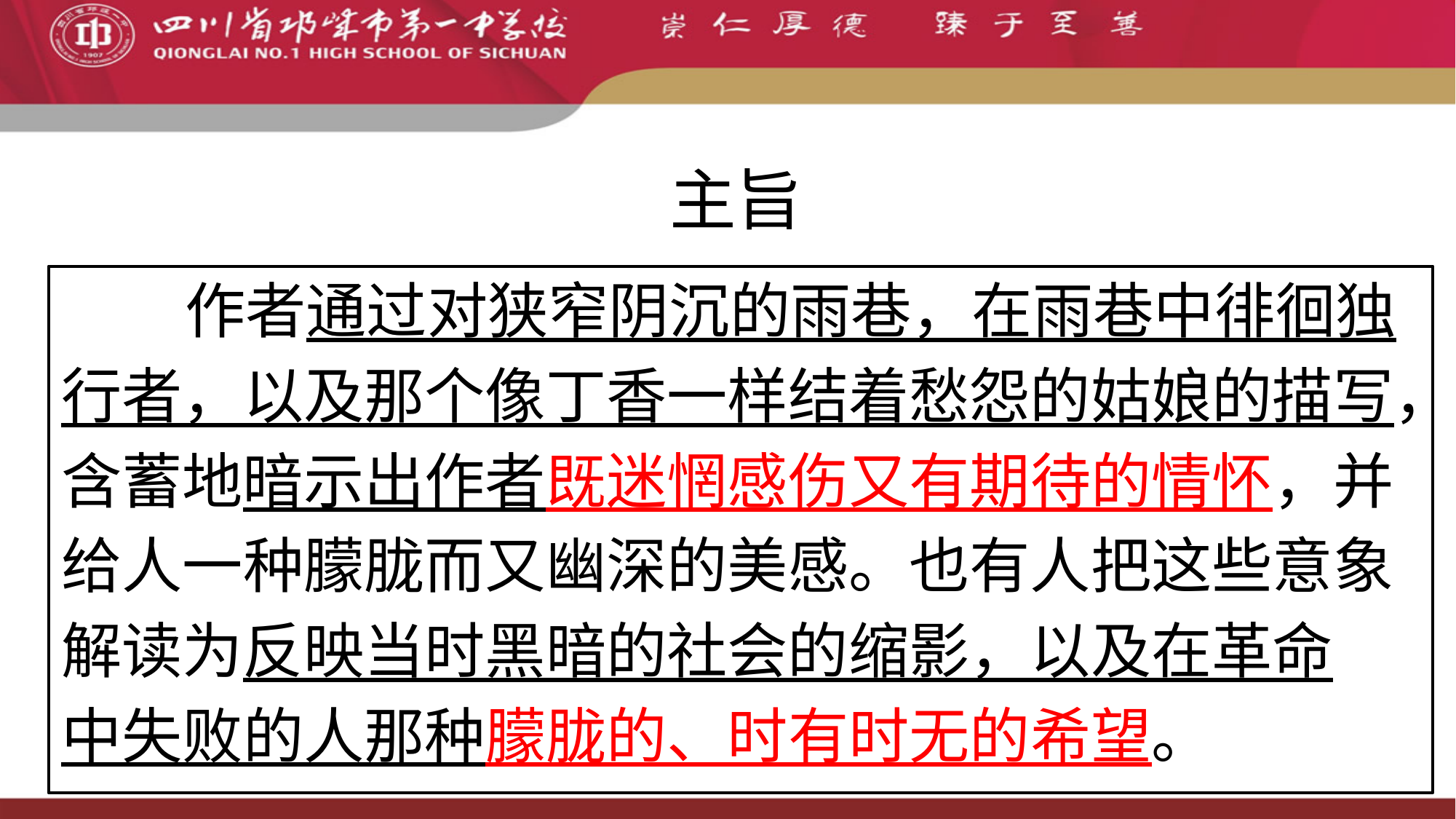

#

主旨

        作者通过对狭窄阴沉的雨巷，在雨巷中徘徊独
行者，以及那个像丁香一样结着愁怨的姑娘的描写，
含蓄地暗示出作者既迷惘感伤又有期待的情怀，并
给人一种朦胧而又幽深的美感。也有人把这些意象
解读为反映当时黑暗的社会的缩影，以及在革命
中失败的人那种朦胧的、时有时无的希望。